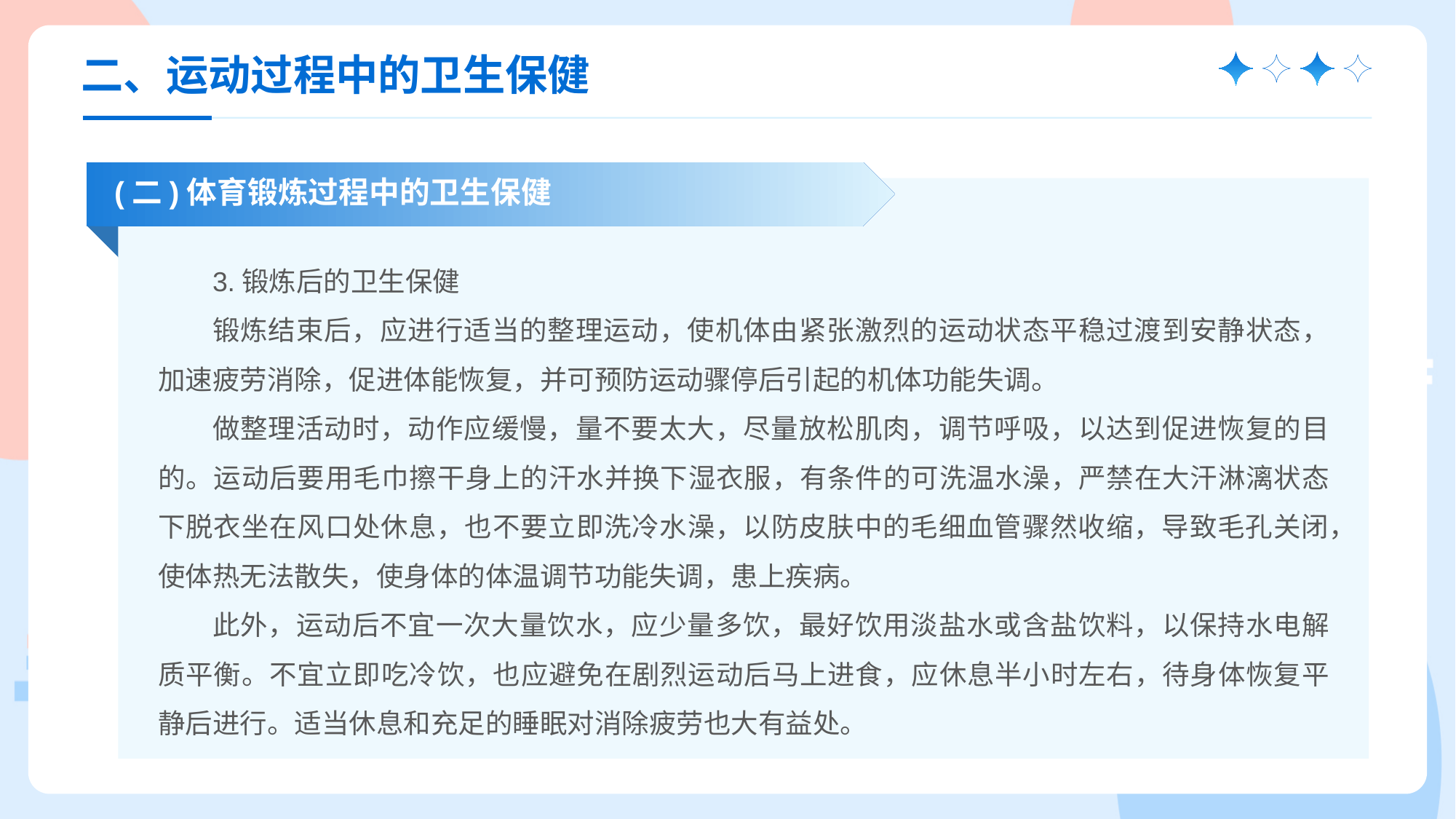

二、运动过程中的卫生保健
(二)体育锻炼过程中的卫生保健

3.锻炼后的卫生保健
锻炼结束后，应进行适当的整理运动，使机体由紧张激烈的运动状态平稳过渡到安静状态，加速疲劳消除，促进体能恢复，并可预防运动骤停后引起的机体功能失调。
做整理活动时，动作应缓慢，量不要太大，尽量放松肌肉，调节呼吸，以达到促进恢复的目的。运动后要用毛巾擦干身上的汗水并换下湿衣服，有条件的可洗温水澡，严禁在大汗淋漓状态下脱衣坐在风口处休息，也不要立即洗冷水澡，以防皮肤中的毛细血管骤然收缩，导致毛孔关闭，使体热无法散失，使身体的体温调节功能失调，患上疾病。
此外，运动后不宜一次大量饮水，应少量多饮，最好饮用淡盐水或含盐饮料，以保持水电解质平衡。不宜立即吃冷饮，也应避免在剧烈运动后马上进食，应休息半小时左右，待身体恢复平静后进行。适当休息和充足的睡眠对消除疲劳也大有益处。